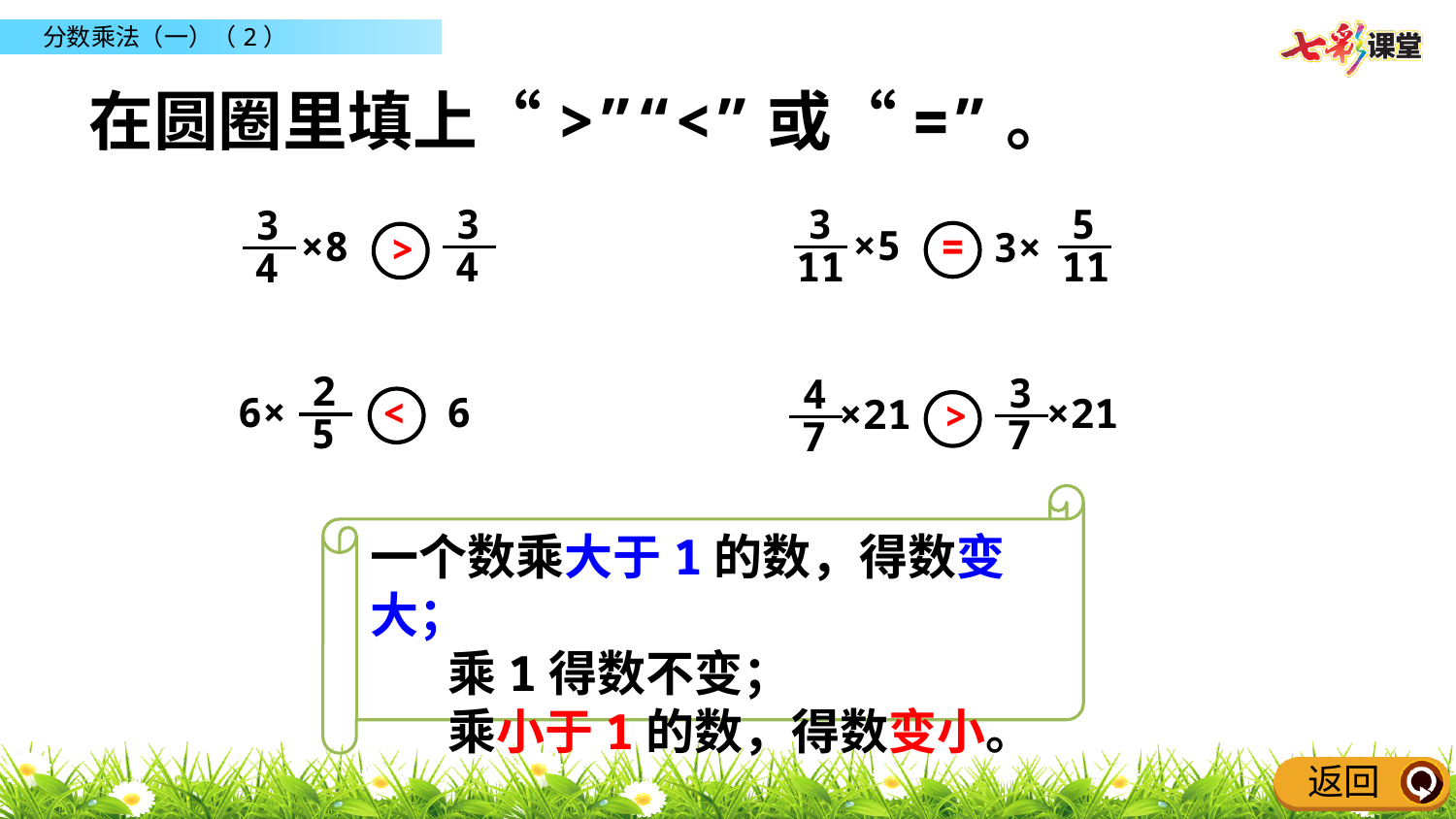

在圆圈里填上“>”“<”或“=”。
3
4
5
11
3
11
3
4
×5
×8
=
3×
>

2
5
3
7
4
7
6×
6
×21
<
×21
>

一个数乘大于1的数，得数变大；
      乘1得数不变；
      乘小于1的数，得数变小。